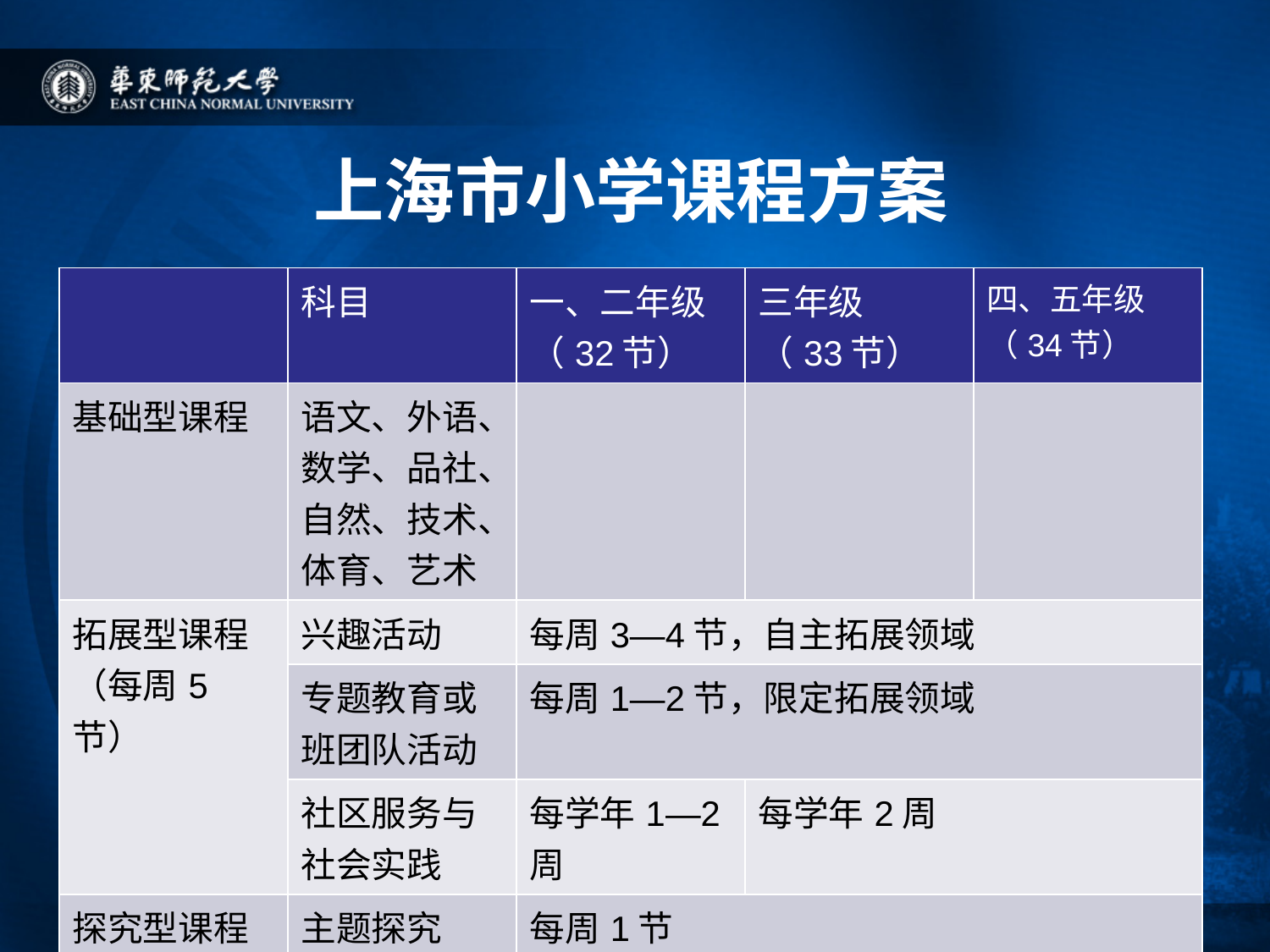

# 上海市小学课程方案
|  | 科目 | 一、二年级 （32节） | 三年级 （33节） | 四、五年级 （34节） |
| --- | --- | --- | --- | --- |
| 基础型课程 | 语文、外语、数学、品社、自然、技术、体育、艺术 |  |  |  |
| 拓展型课程 （每周5节） | 兴趣活动 | 每周3—4节，自主拓展领域 |  |  |
|  | 专题教育或班团队活动 | 每周1—2节，限定拓展领域 |  |  |
|  | 社区服务与社会实践 | 每学年1—2周 | 每学年2周 |  |
| 探究型课程 （每周1节） | 主题探究 | 每周1节 |  |  |